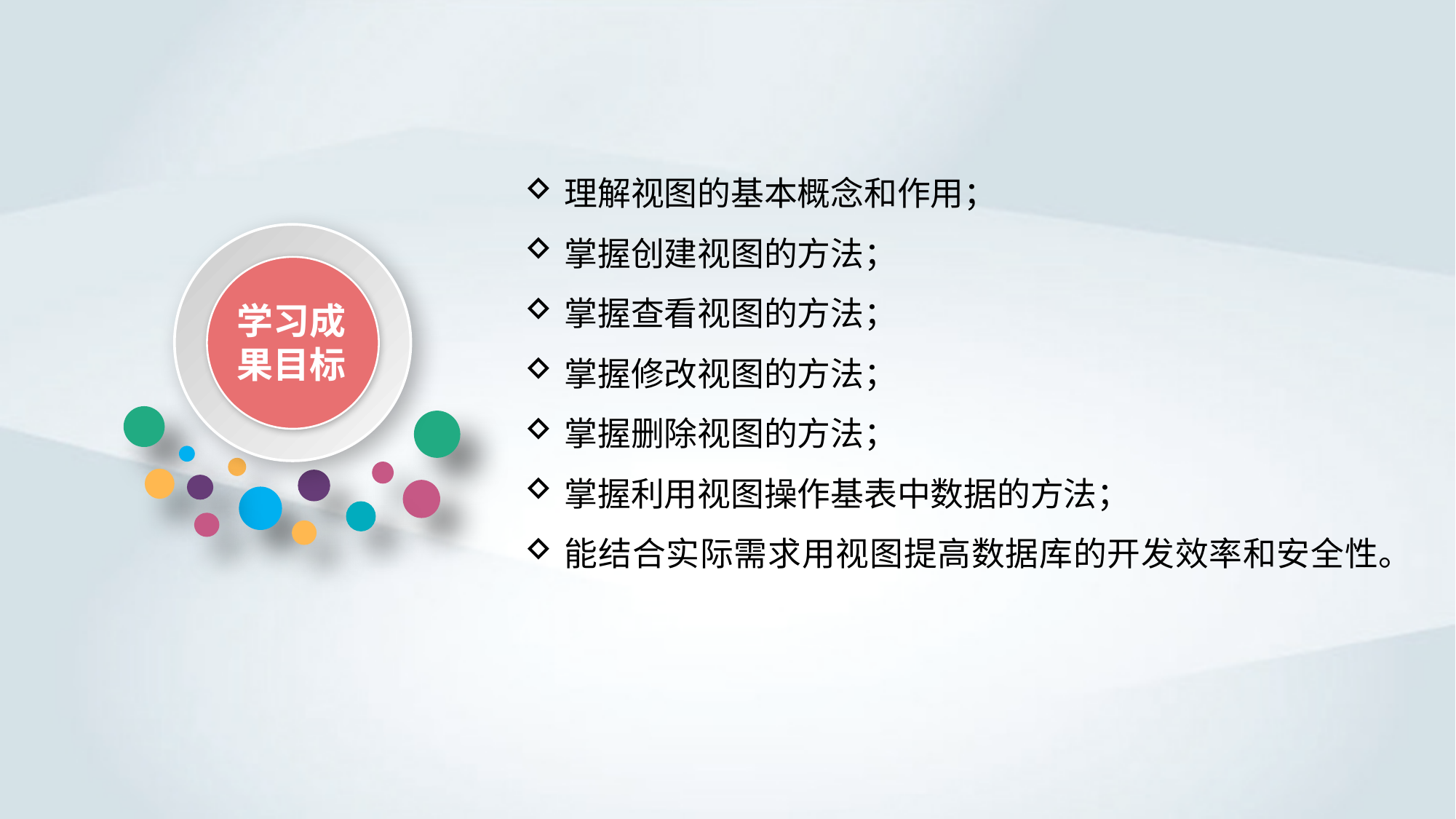

理解视图的基本概念和作用；
掌握创建视图的方法；
掌握查看视图的方法；
掌握修改视图的方法；
掌握删除视图的方法；
掌握利用视图操作基表中数据的方法；
能结合实际需求用视图提高数据库的开发效率和安全性。

学习成果目标